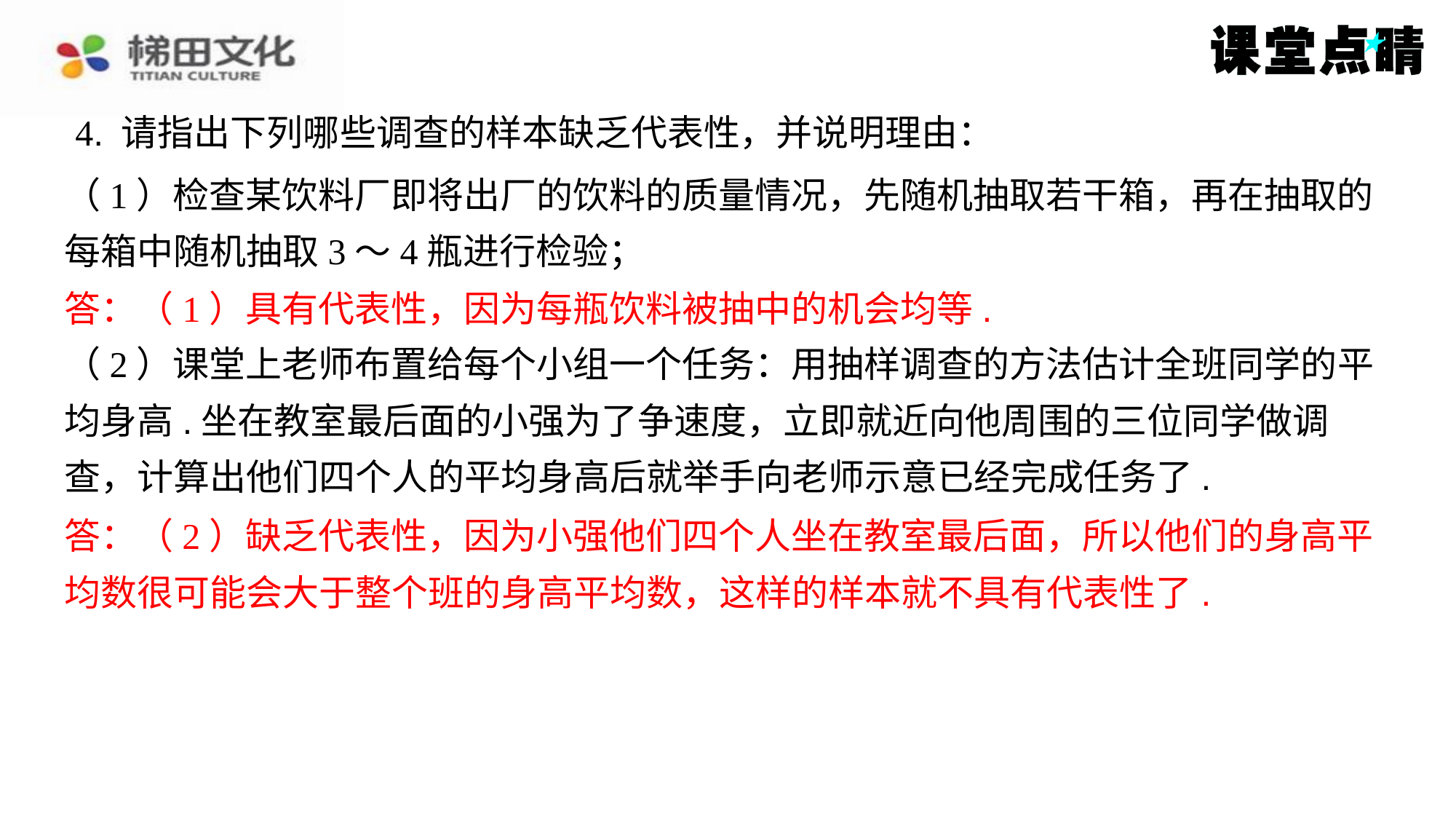

4. 请指出下列哪些调查的样本缺乏代表性，并说明理由：
（1）检查某饮料厂即将出厂的饮料的质量情况，先随机抽取若干箱，再在抽取的
每箱中随机抽取3～4瓶进行检验；
答：（1）具有代表性，因为每瓶饮料被抽中的机会均等.
（2）课堂上老师布置给每个小组一个任务：用抽样调查的方法估计全班同学的平
均身高.坐在教室最后面的小强为了争速度，立即就近向他周围的三位同学做调
查，计算出他们四个人的平均身高后就举手向老师示意已经完成任务了.
答：（2）缺乏代表性，因为小强他们四个人坐在教室最后面，所以他们的身高平
均数很可能会大于整个班的身高平均数，这样的样本就不具有代表性了.
答：（1）具有代表性，因为每瓶饮料被抽中的机会均等.
答：（2）缺乏代表性，因为小强他们四个人坐在教室最后面，所以他们的身高平
均数很可能会大于整个班的身高平均数，这样的样本就不具有代表性了.